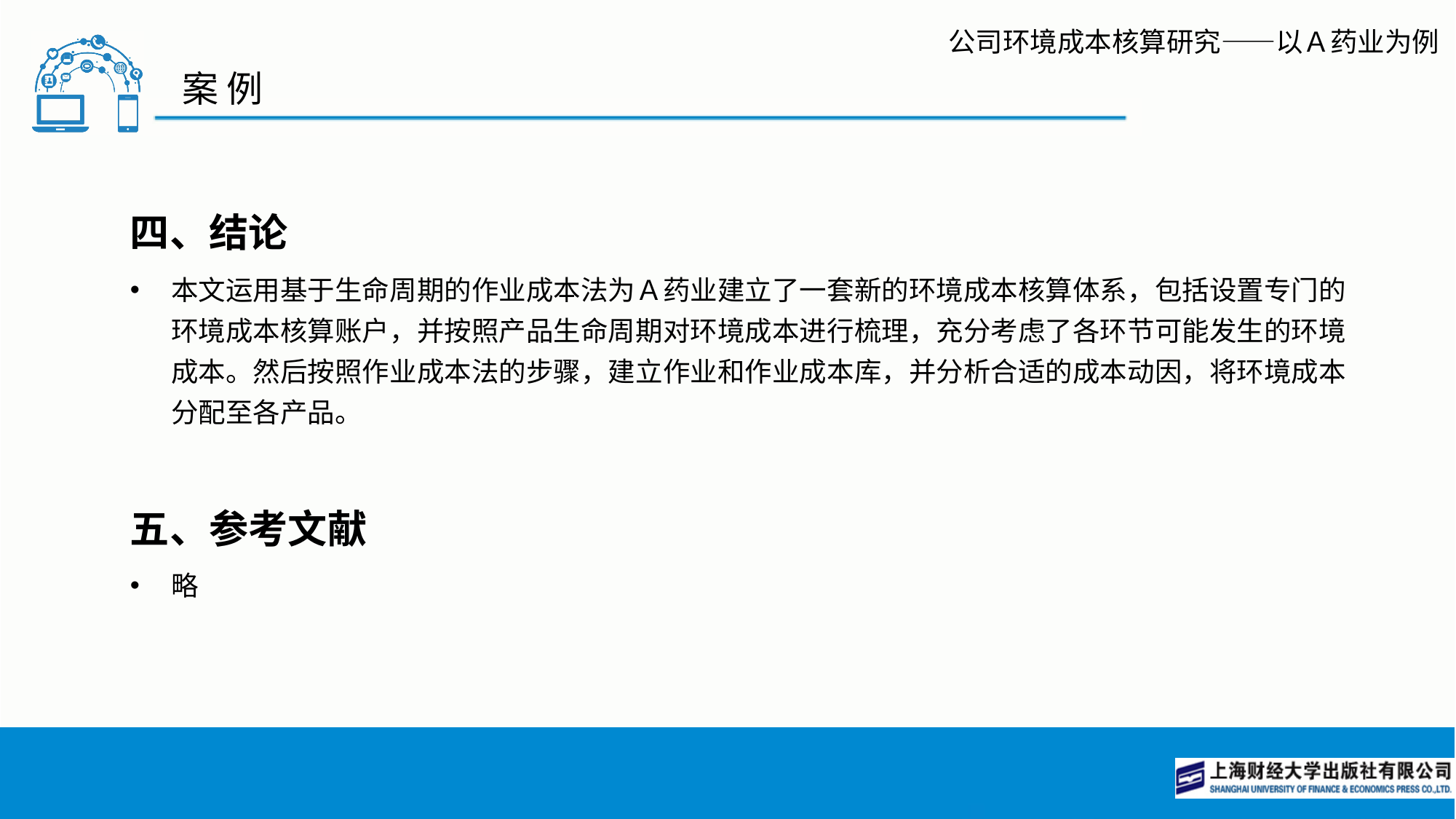

公司环境成本核算研究——以Ａ药业为例
# 案 例
四、结论
本文运用基于生命周期的作业成本法为Ａ药业建立了一套新的环境成本核算体系，包括设置专门的环境成本核算账户，并按照产品生命周期对环境成本进行梳理，充分考虑了各环节可能发生的环境成本。然后按照作业成本法的步骤，建立作业和作业成本库，并分析合适的成本动因，将环境成本分配至各产品。

五、参考文献
略